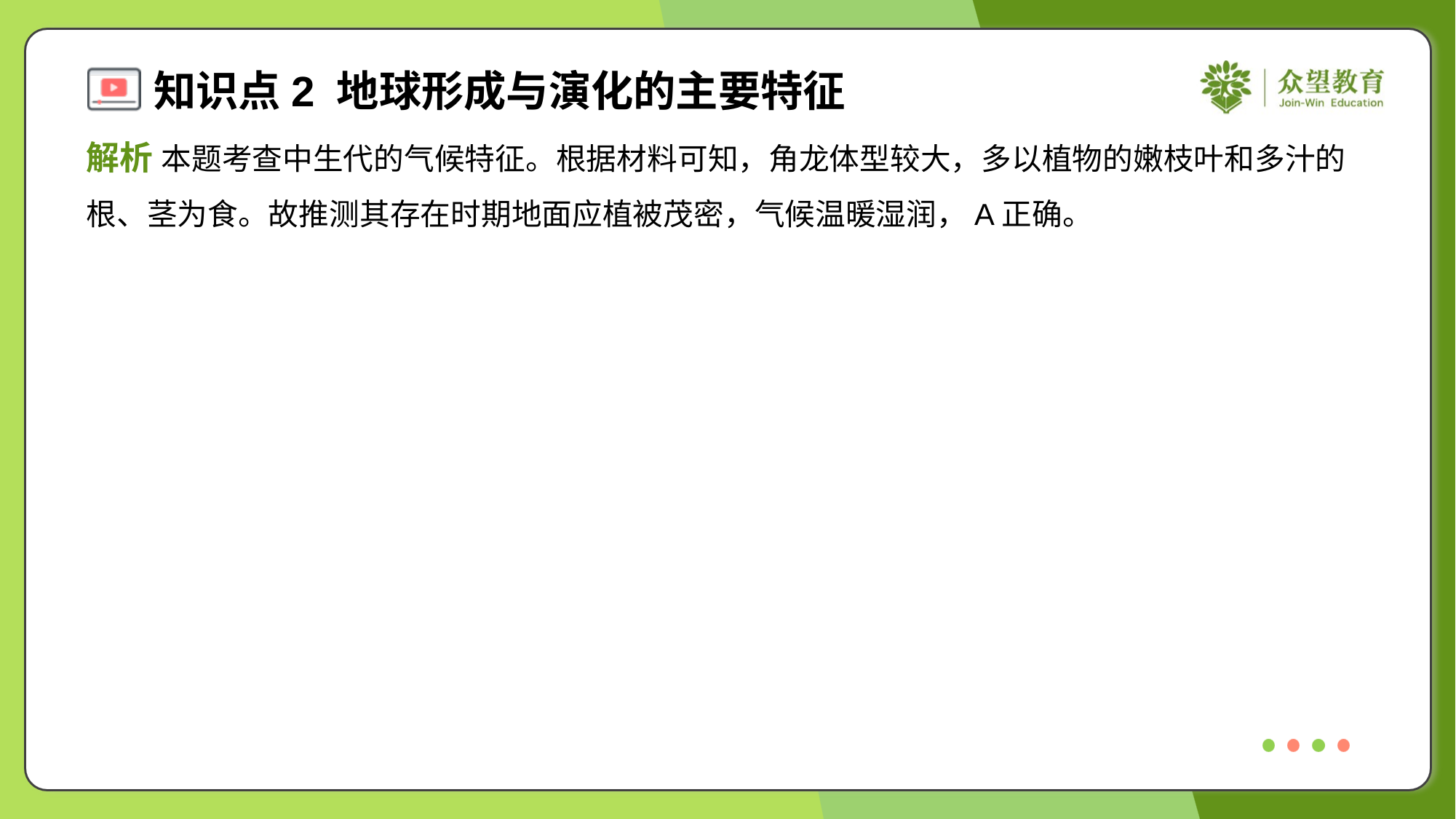

解析 本题考查中生代的气候特征。根据材料可知，角龙体型较大，多以植物的嫩枝叶和多汁的
根、茎为食。故推测其存在时期地面应植被茂密，气候温暖湿润，A正确。